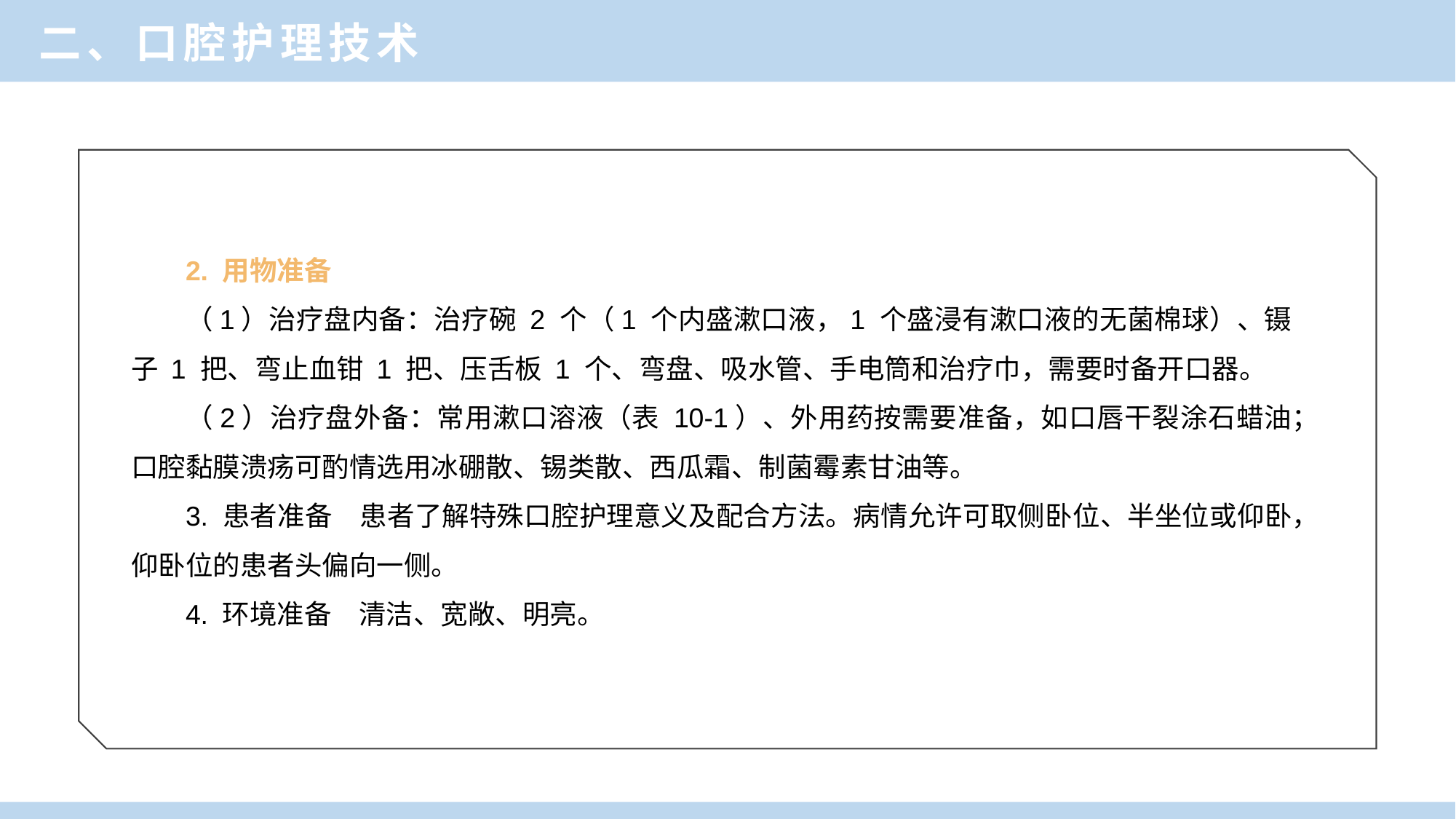

二、口腔护理技术

2. 用物准备
（1）治疗盘内备：治疗碗 2 个（1 个内盛漱口液，1 个盛浸有漱口液的无菌棉球）、镊子 1 把、弯止血钳 1 把、压舌板 1 个、弯盘、吸水管、手电筒和治疗巾，需要时备开口器。
（2）治疗盘外备：常用漱口溶液（表 10-1）、外用药按需要准备，如口唇干裂涂石蜡油；口腔黏膜溃疡可酌情选用冰硼散、锡类散、西瓜霜、制菌霉素甘油等。
3. 患者准备　患者了解特殊口腔护理意义及配合方法。病情允许可取侧卧位、半坐位或仰卧，仰卧位的患者头偏向一侧。
4. 环境准备　清洁、宽敞、明亮。